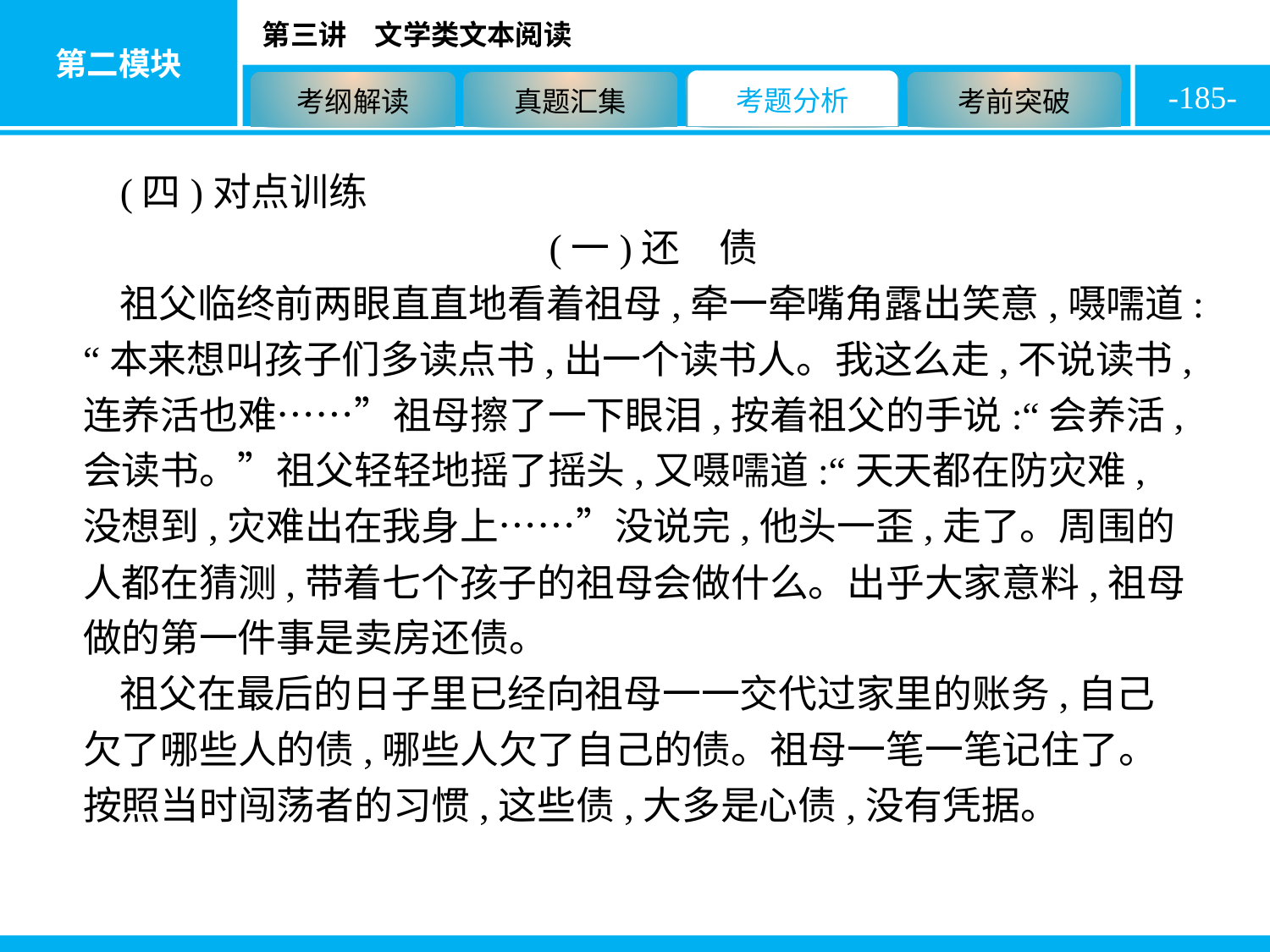

-185-
(四)对点训练
(一)还　债
祖父临终前两眼直直地看着祖母,牵一牵嘴角露出笑意,嗫嚅道:“本来想叫孩子们多读点书,出一个读书人。我这么走,不说读书,连养活也难……”祖母擦了一下眼泪,按着祖父的手说:“会养活,会读书。”祖父轻轻地摇了摇头,又嗫嚅道:“天天都在防灾难,没想到,灾难出在我身上……”没说完,他头一歪,走了。周围的人都在猜测,带着七个孩子的祖母会做什么。出乎大家意料,祖母做的第一件事是卖房还债。
祖父在最后的日子里已经向祖母一一交代过家里的账务,自己欠了哪些人的债,哪些人欠了自己的债。祖母一笔一笔记住了。按照当时闯荡者的习惯,这些债,大多是心债,没有凭据。